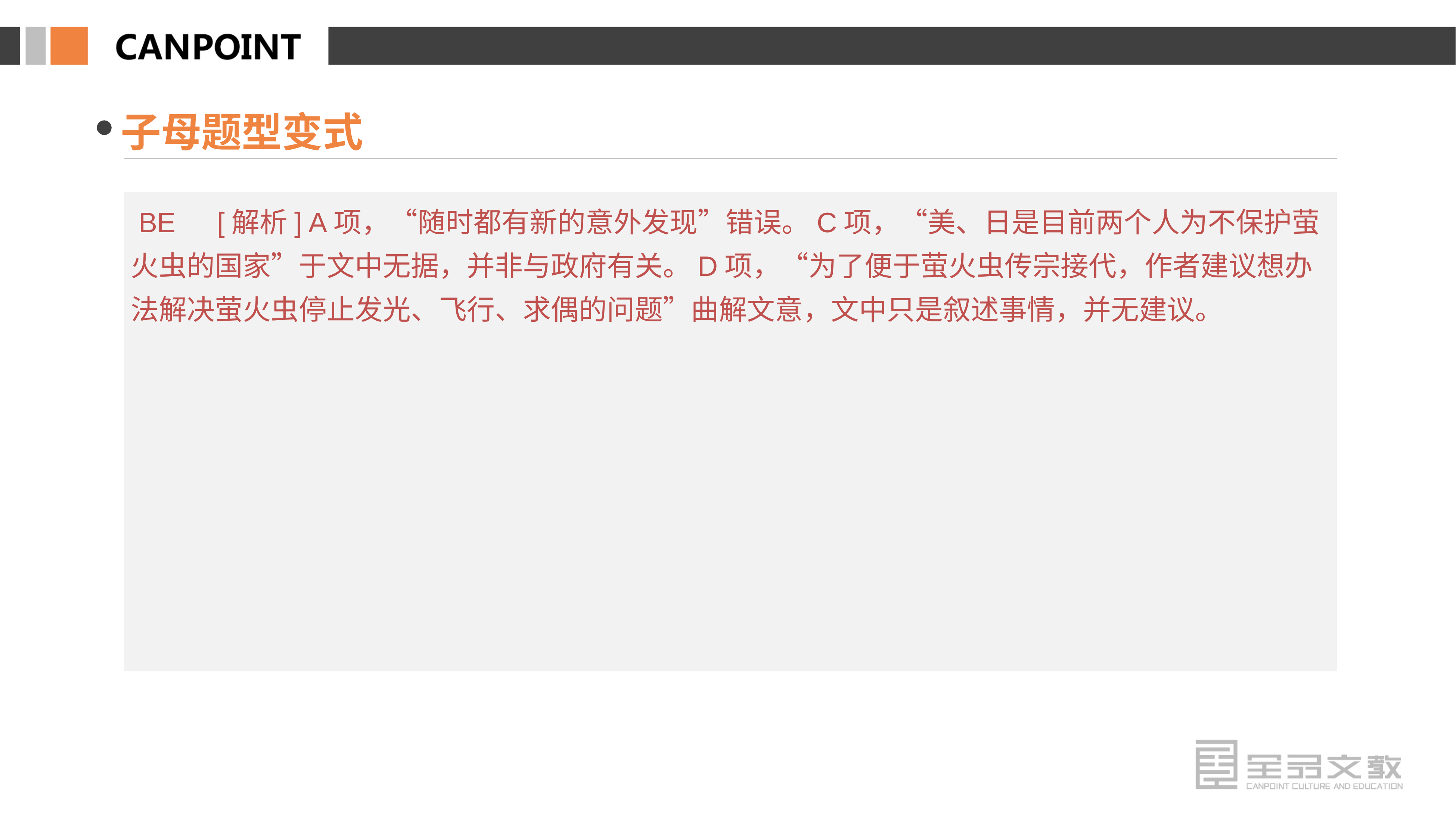

子母题型变式

 BE　[解析] A项，“随时都有新的意外发现”错误。C项，“美、日是目前两个人为不保护萤火虫的国家”于文中无据，并非与政府有关。D项，“为了便于萤火虫传宗接代，作者建议想办法解决萤火虫停止发光、飞行、求偶的问题”曲解文意，文中只是叙述事情，并无建议。